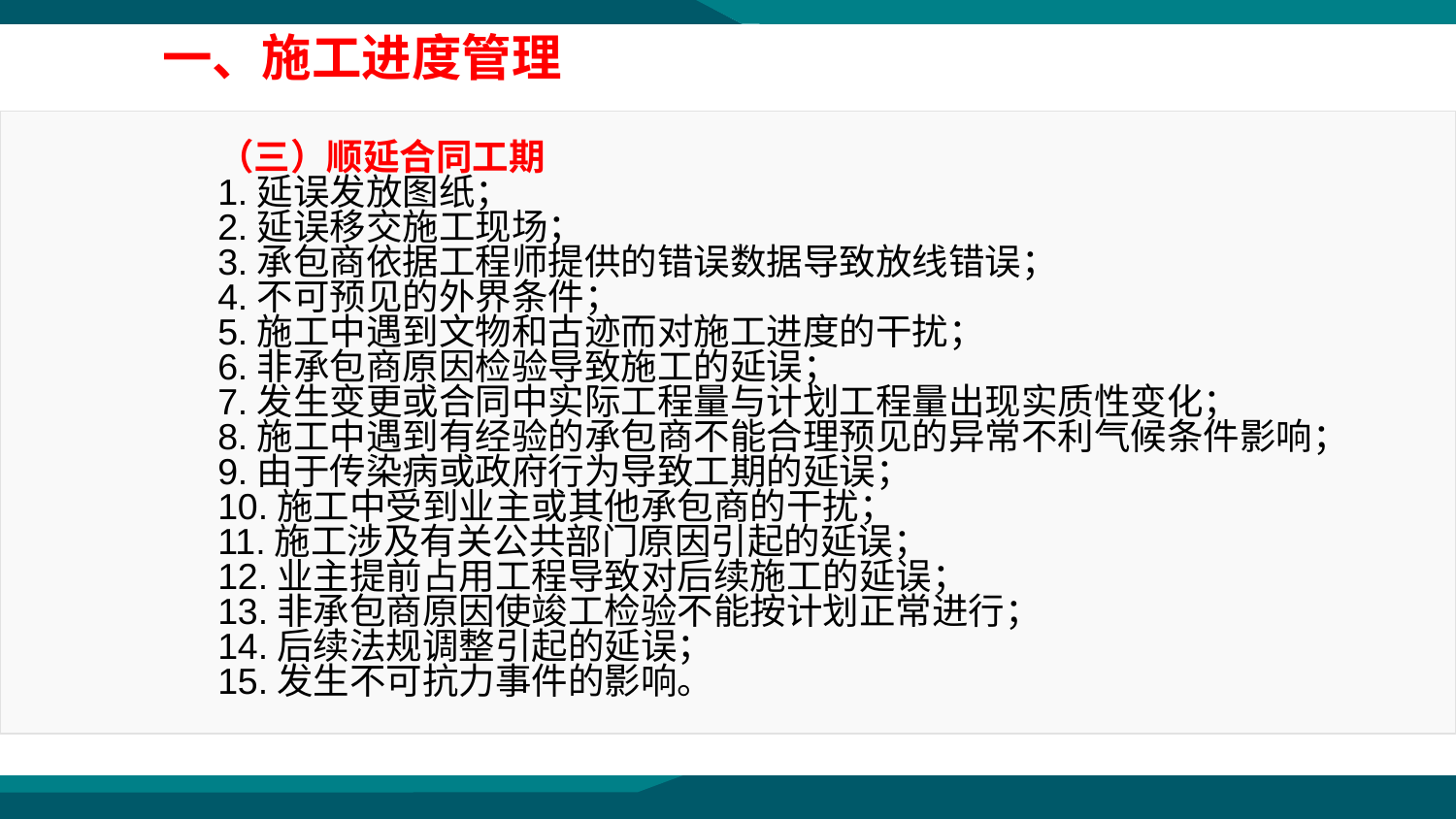

一、施工进度管理
（三）顺延合同工期
1.延误发放图纸；
2.延误移交施工现场；
3.承包商依据工程师提供的错误数据导致放线错误；
4.不可预见的外界条件；
5.施工中遇到文物和古迹而对施工进度的干扰；
6.非承包商原因检验导致施工的延误；
7.发生变更或合同中实际工程量与计划工程量出现实质性变化；
8.施工中遇到有经验的承包商不能合理预见的异常不利气候条件影响；
9.由于传染病或政府行为导致工期的延误；
10.施工中受到业主或其他承包商的干扰；
11.施工涉及有关公共部门原因引起的延误；
12.业主提前占用工程导致对后续施工的延误；
13.非承包商原因使竣工检验不能按计划正常进行；
14.后续法规调整引起的延误；
15.发生不可抗力事件的影响。